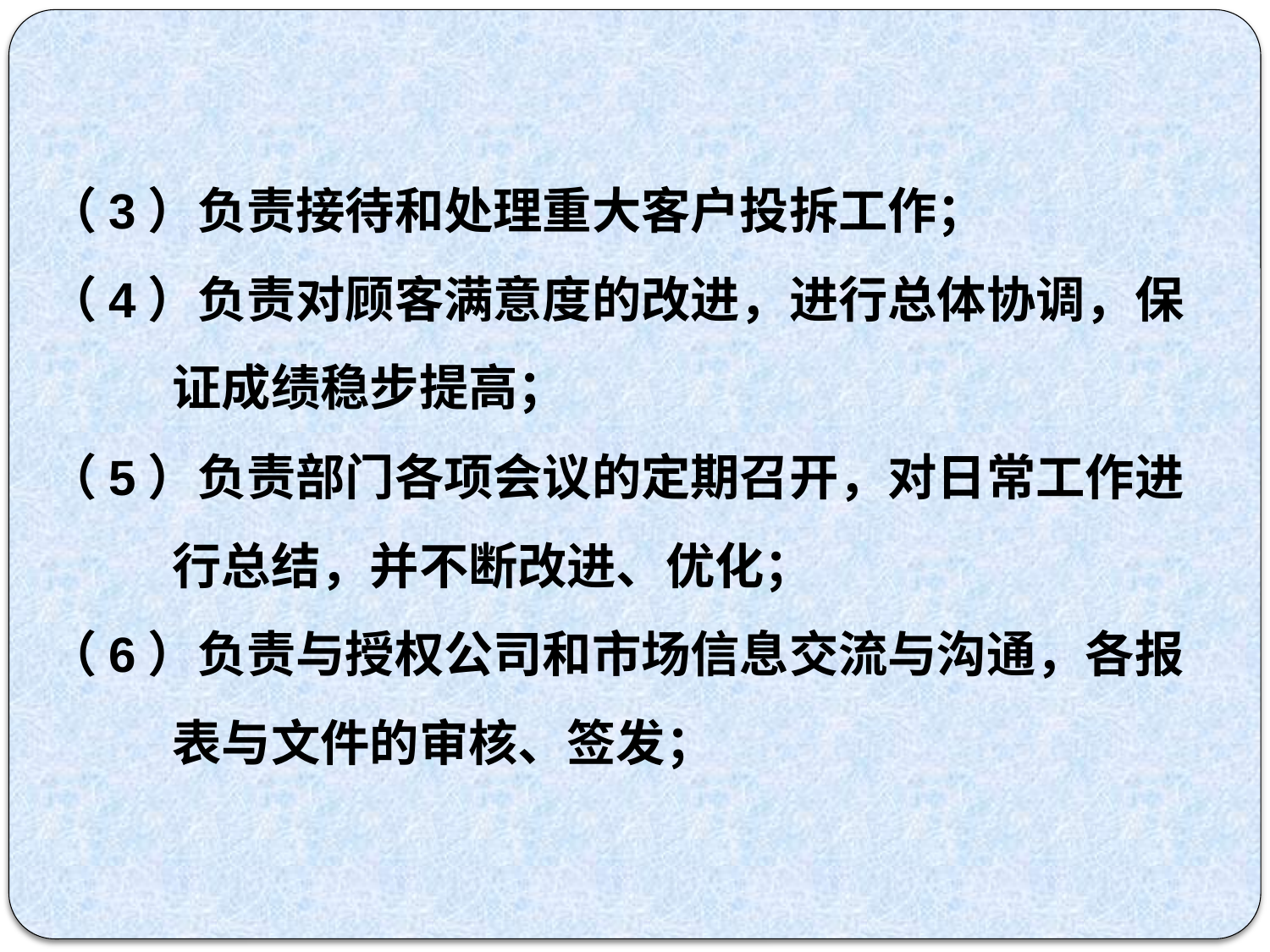

（3）负责接待和处理重大客户投拆工作；
（4）负责对顾客满意度的改进，进行总体协调，保证成绩稳步提高；
（5）负责部门各项会议的定期召开，对日常工作进行总结，并不断改进、优化；
（6）负责与授权公司和市场信息交流与沟通，各报表与文件的审核、签发；